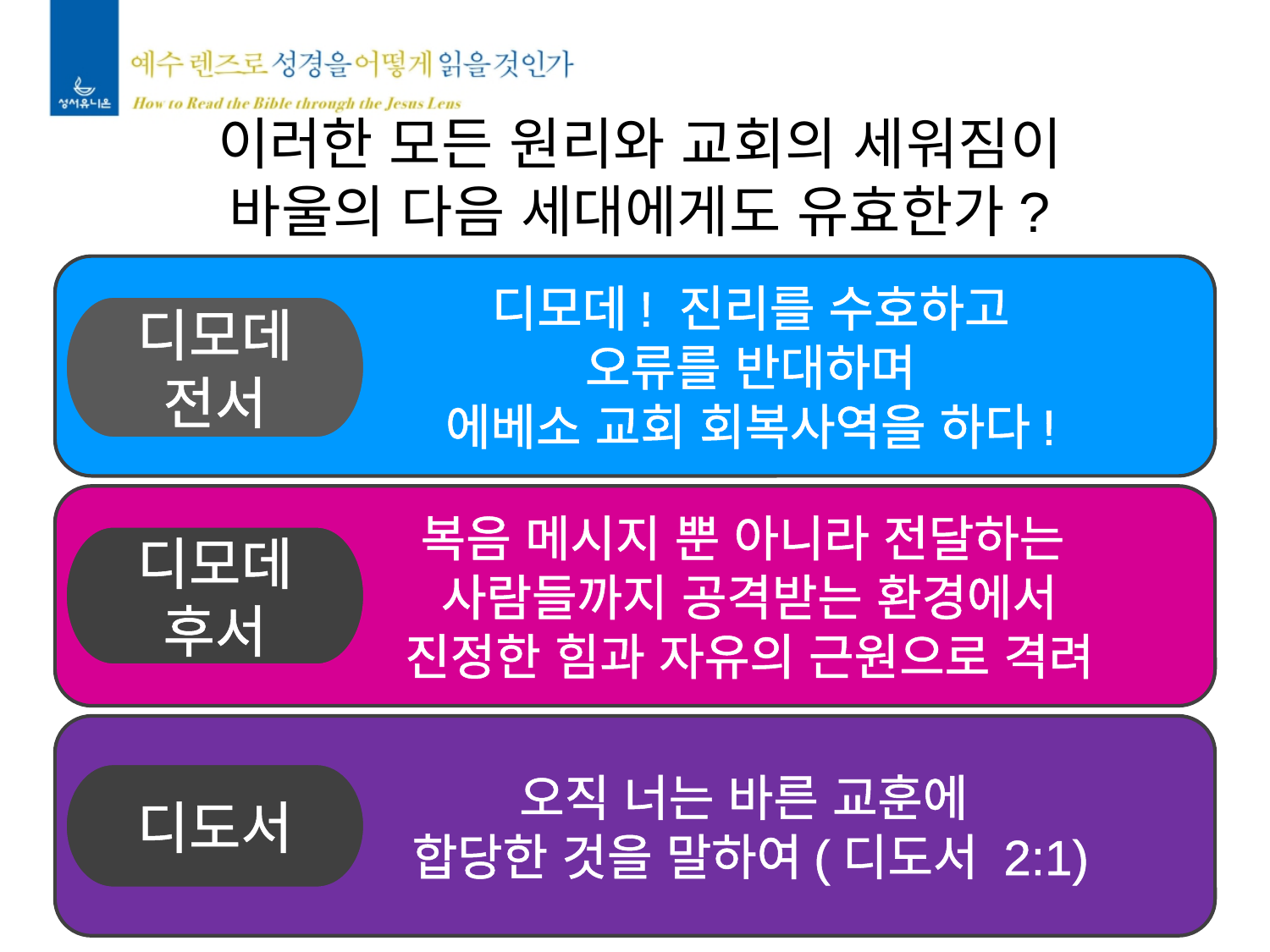

이러한 모든 원리와 교회의 세워짐이
바울의 다음 세대에게도 유효한가?

디모데! 진리를 수호하고
오류를 반대하며
에베소 교회 회복사역을 하다!
디모데
전서

복음 메시지 뿐 아니라 전달하는
사람들까지 공격받는 환경에서
진정한 힘과 자유의 근원으로 격려
디모데
후서

오직 너는 바른 교훈에
합당한 것을 말하여(디도서 2:1)
디도서